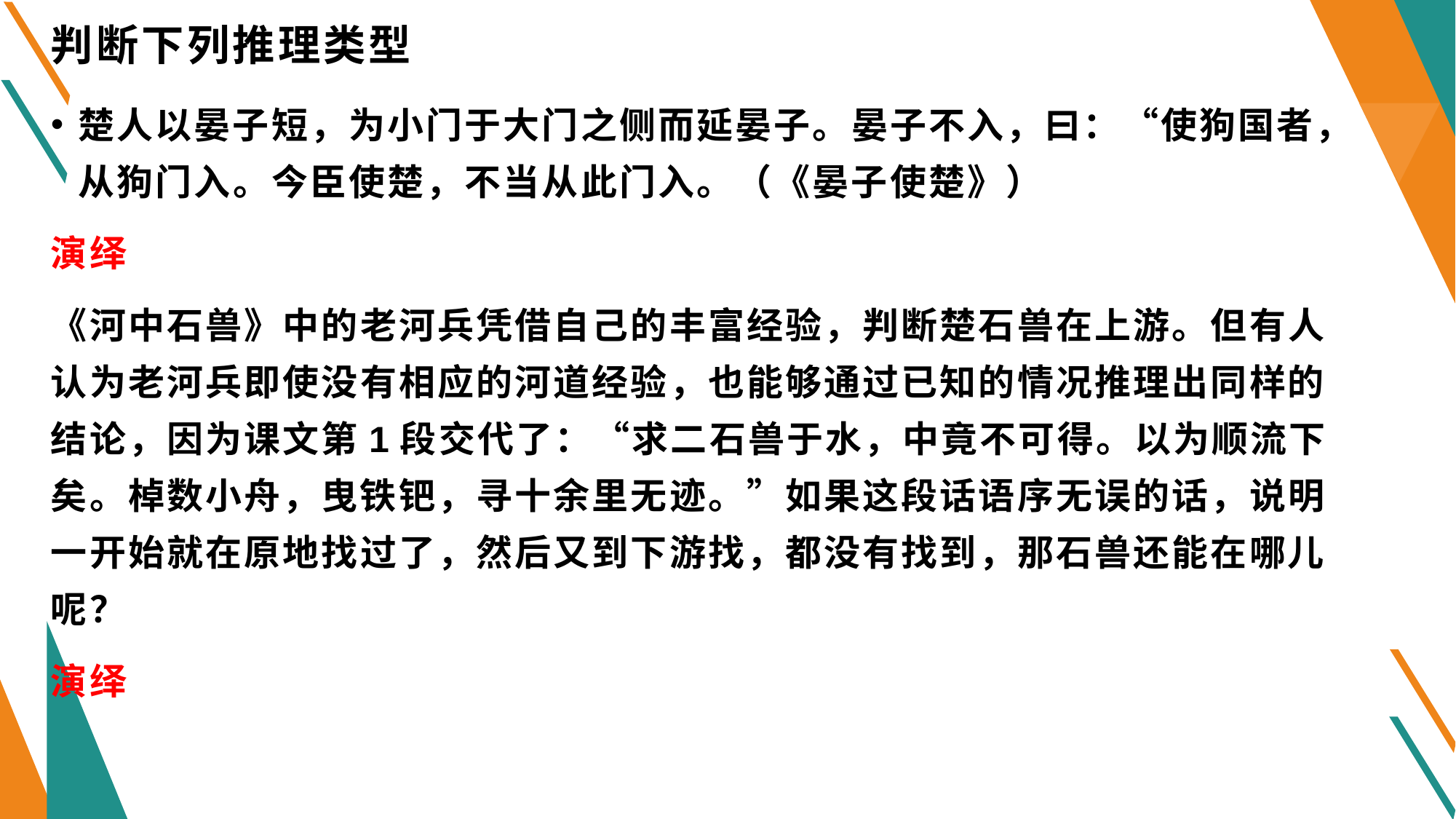

# 判断下列推理类型
楚人以晏子短，为小门于大门之侧而延晏子。晏子不入，曰：“使狗国者，从狗门入。今臣使楚，不当从此门入。（《晏子使楚》）
演绎
《河中石兽》中的老河兵凭借自己的丰富经验，判断楚石兽在上游。但有人认为老河兵即使没有相应的河道经验，也能够通过已知的情况推理出同样的结论，因为课文第1段交代了：“求二石兽于水，中竟不可得。以为顺流下矣。棹数小舟，曳铁钯，寻十余里无迹。”如果这段话语序无误的话，说明一开始就在原地找过了，然后又到下游找，都没有找到，那石兽还能在哪儿呢？
演绎